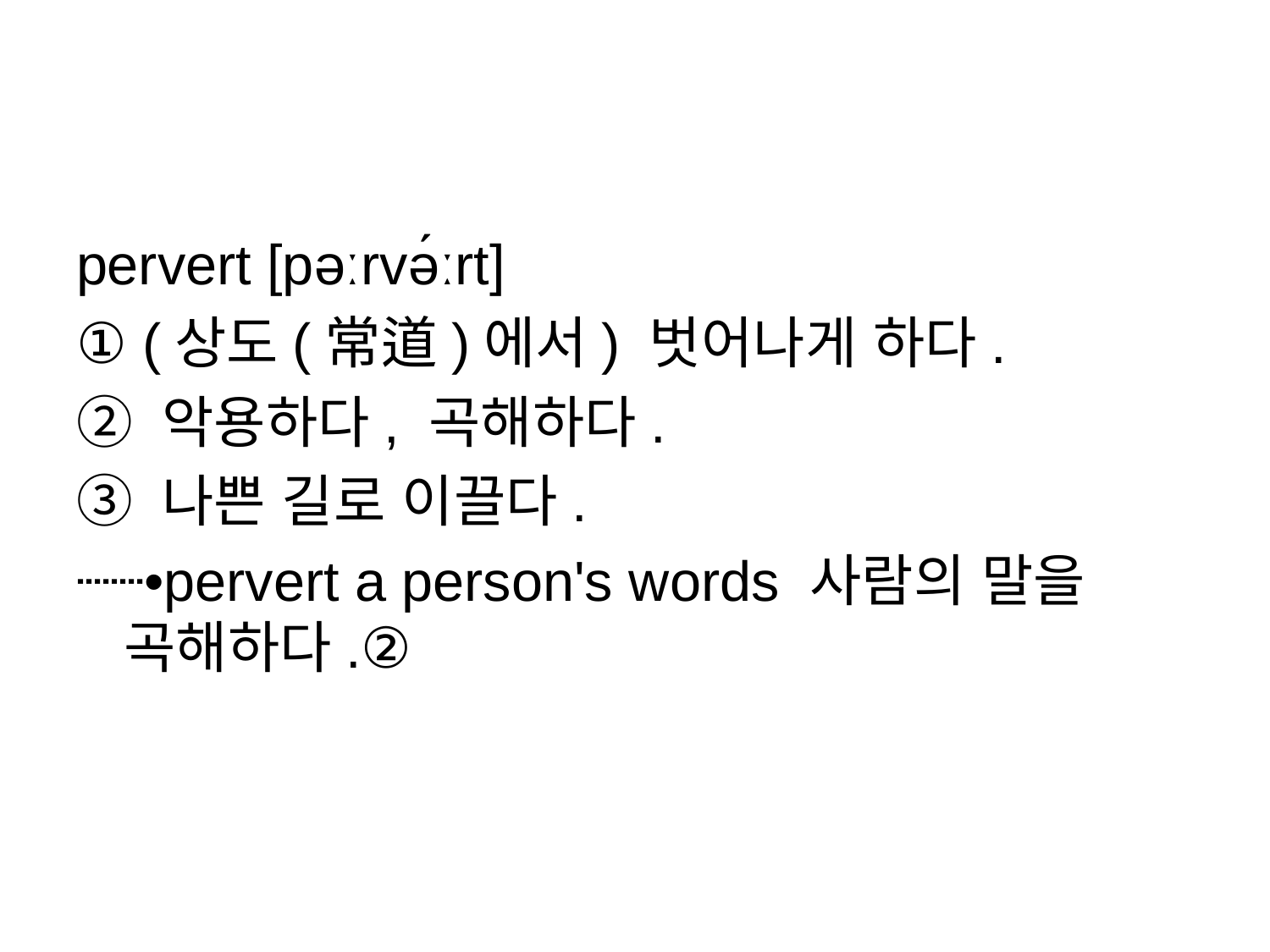

#
pervert [pəːrvə́ːrt]
① (상도(常道)에서) 벗어나게 하다.
② 악용하다, 곡해하다.
③ 나쁜 길로 이끌다.
┈┈•pervert a person's words 사람의 말을 곡해하다.②